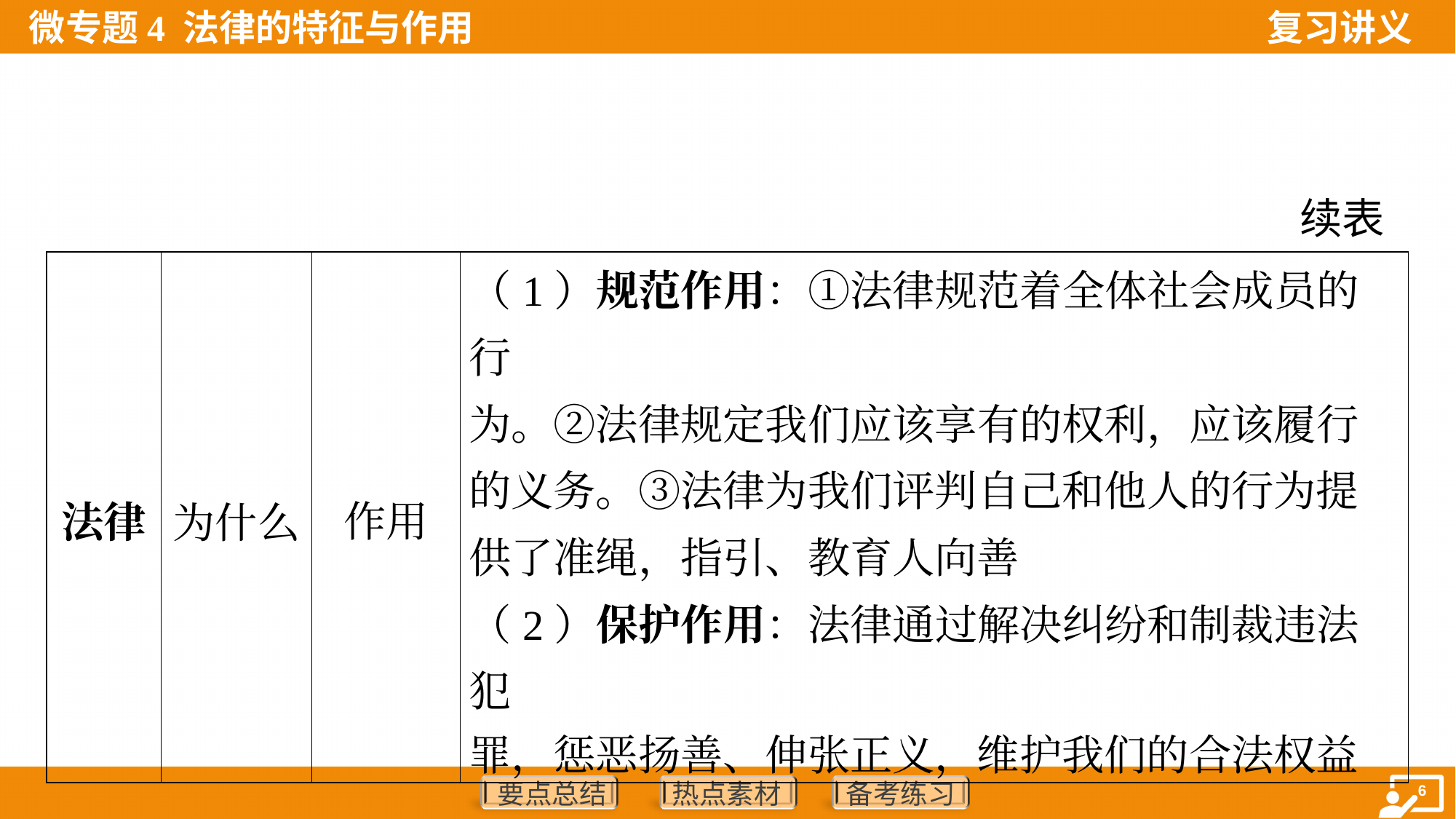

续表
| 法律 | 为什么 | 作用 | （1）规范作用：①法律规范着全体社会成员的行 为。②法律规定我们应该享有的权利，应该履行 的义务。③法律为我们评判自己和他人的行为提 供了准绳，指引、教育人向善 （2）保护作用：法律通过解决纠纷和制裁违法犯 罪，惩恶扬善、伸张正义，维护我们的合法权益 |
| --- | --- | --- | --- |